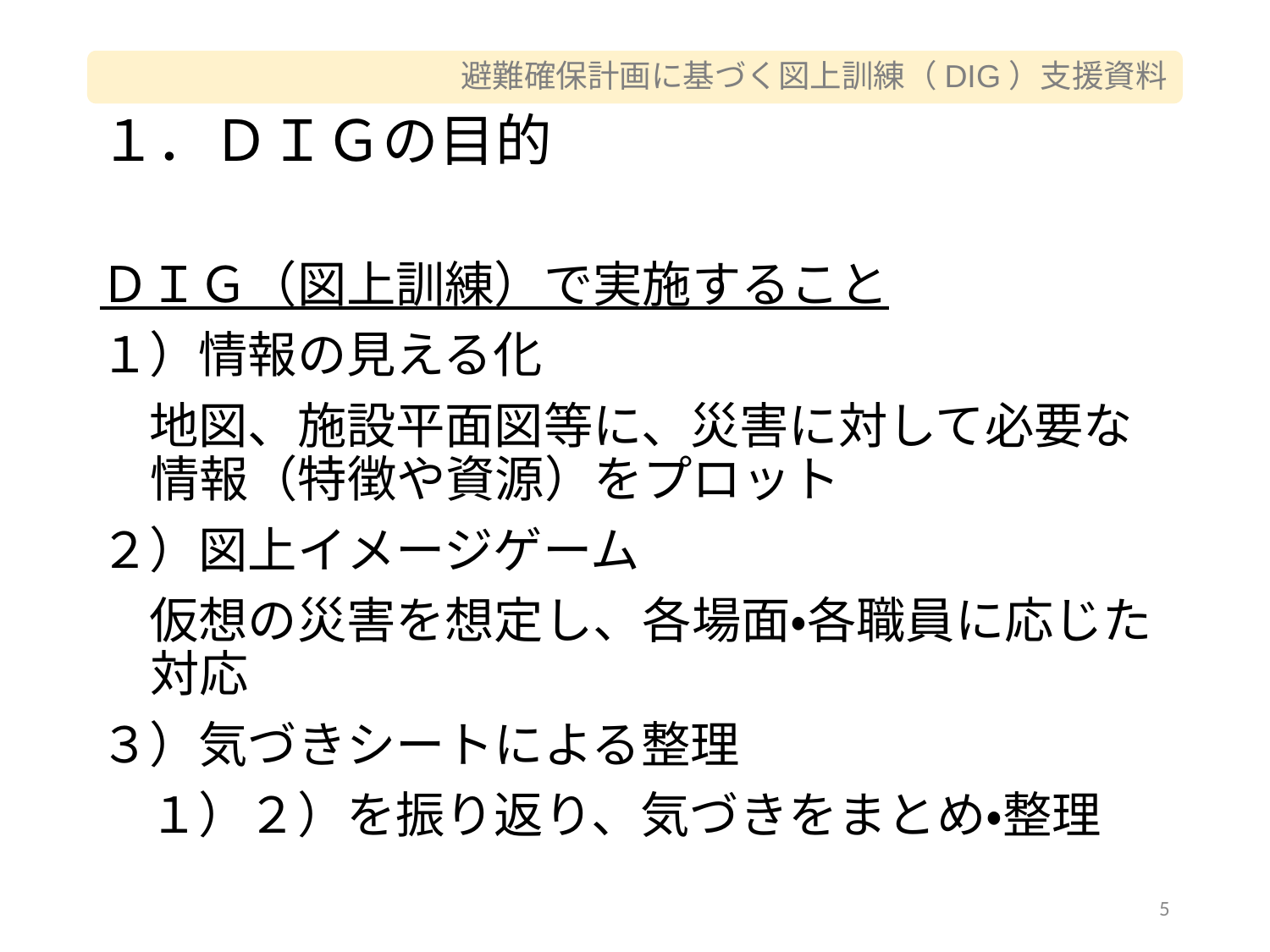

# １．ＤＩＧの目的
ＤＩＧ（図上訓練）で実施すること
１）情報の見える化
　地図、施設平面図等に、災害に対して必要な情報（特徴や資源）をプロット
２）図上イメージゲーム
　仮想の災害を想定し、各場面・各職員に応じた対応
３）気づきシートによる整理
　１）２）を振り返り、気づきをまとめ・整理
5